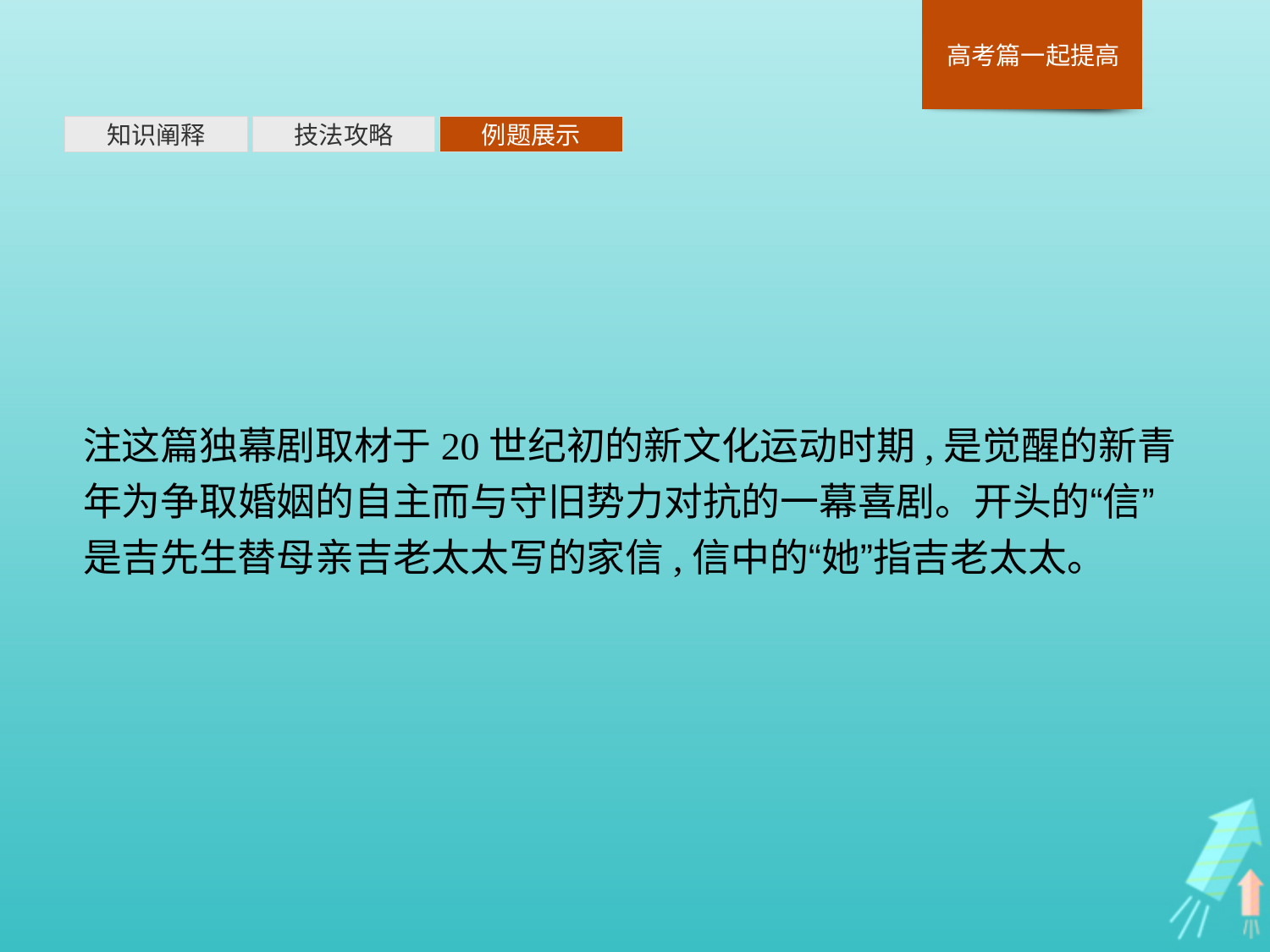

知识阐释
技法攻略
例题展示
注这篇独幕剧取材于20世纪初的新文化运动时期,是觉醒的新青年为争取婚姻的自主而与守旧势力对抗的一幕喜剧。开头的“信”是吉先生替母亲吉老太太写的家信,信中的“她”指吉老太太。